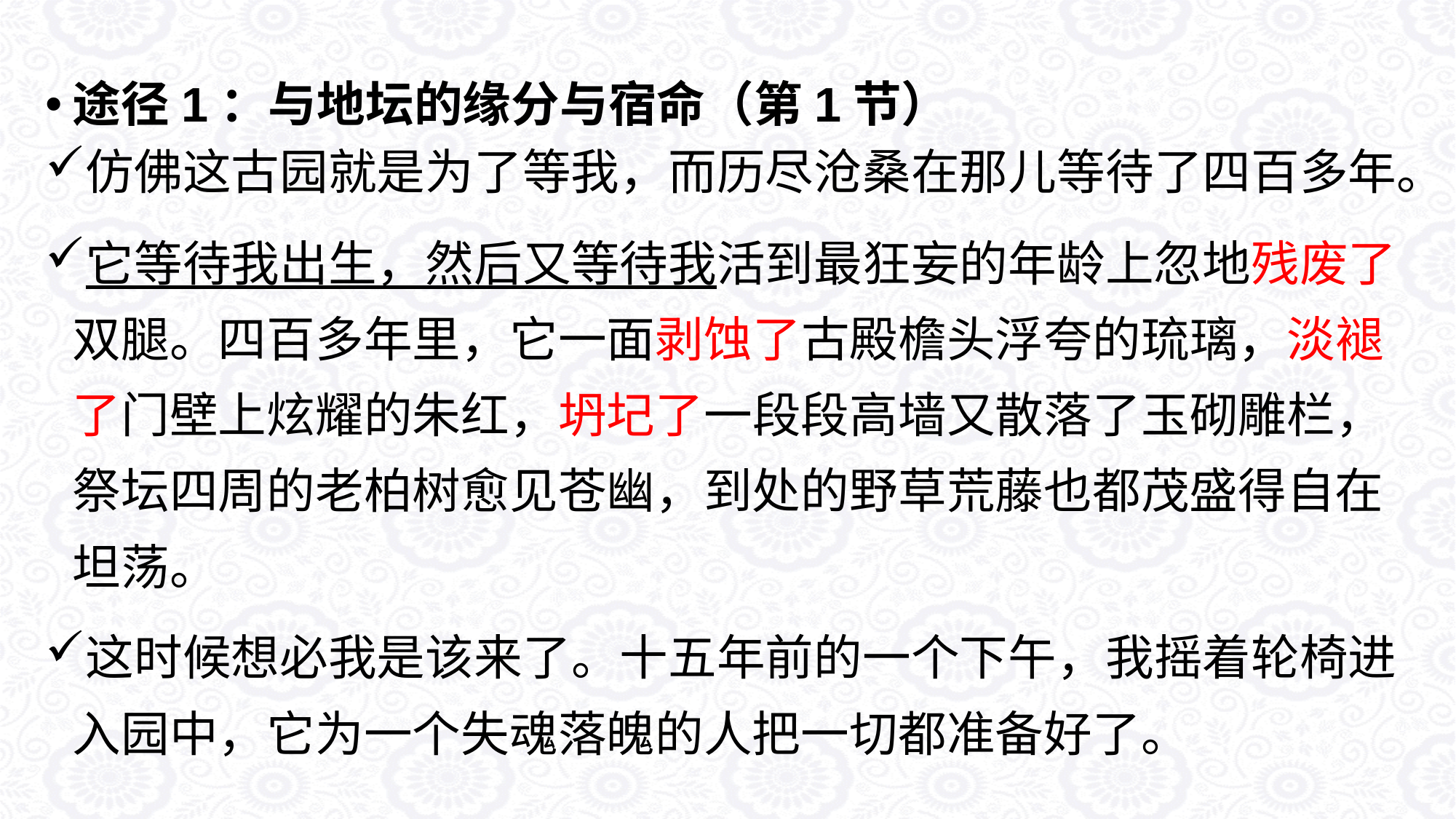

途径1：与地坛的缘分与宿命（第1节）
仿佛这古园就是为了等我，而历尽沧桑在那儿等待了四百多年。
它等待我出生，然后又等待我活到最狂妄的年龄上忽地残废了双腿。四百多年里，它一面剥蚀了古殿檐头浮夸的琉璃，淡褪了门壁上炫耀的朱红，坍圮了一段段高墙又散落了玉砌雕栏，祭坛四周的老柏树愈见苍幽，到处的野草荒藤也都茂盛得自在坦荡。
这时候想必我是该来了。十五年前的一个下午，我摇着轮椅进入园中，它为一个失魂落魄的人把一切都准备好了。